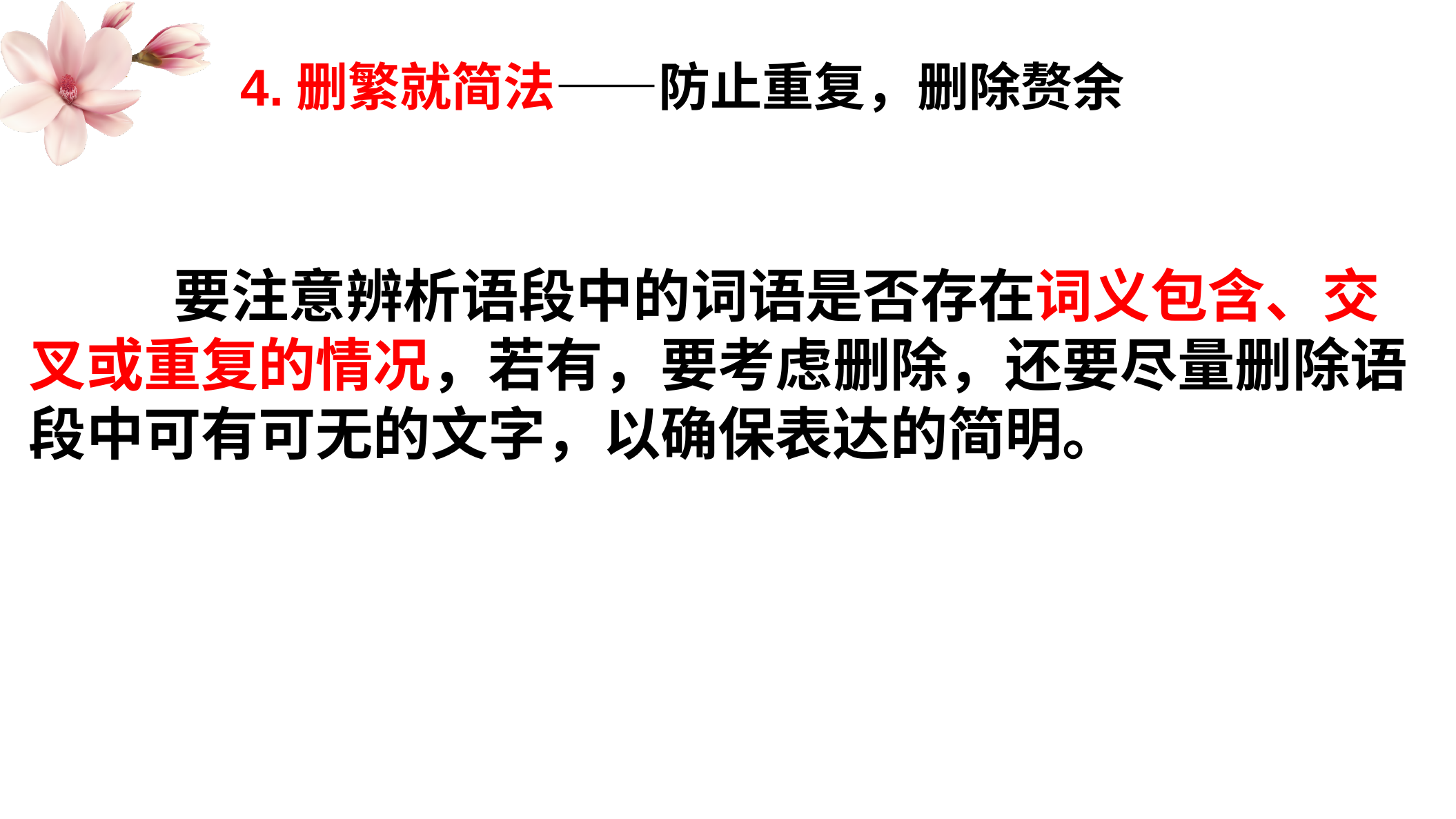

4.删繁就简法——防止重复，删除赘余
　　要注意辨析语段中的词语是否存在词义包含、交叉或重复的情况，若有，要考虑删除，还要尽量删除语段中可有可无的文字，以确保表达的简明。